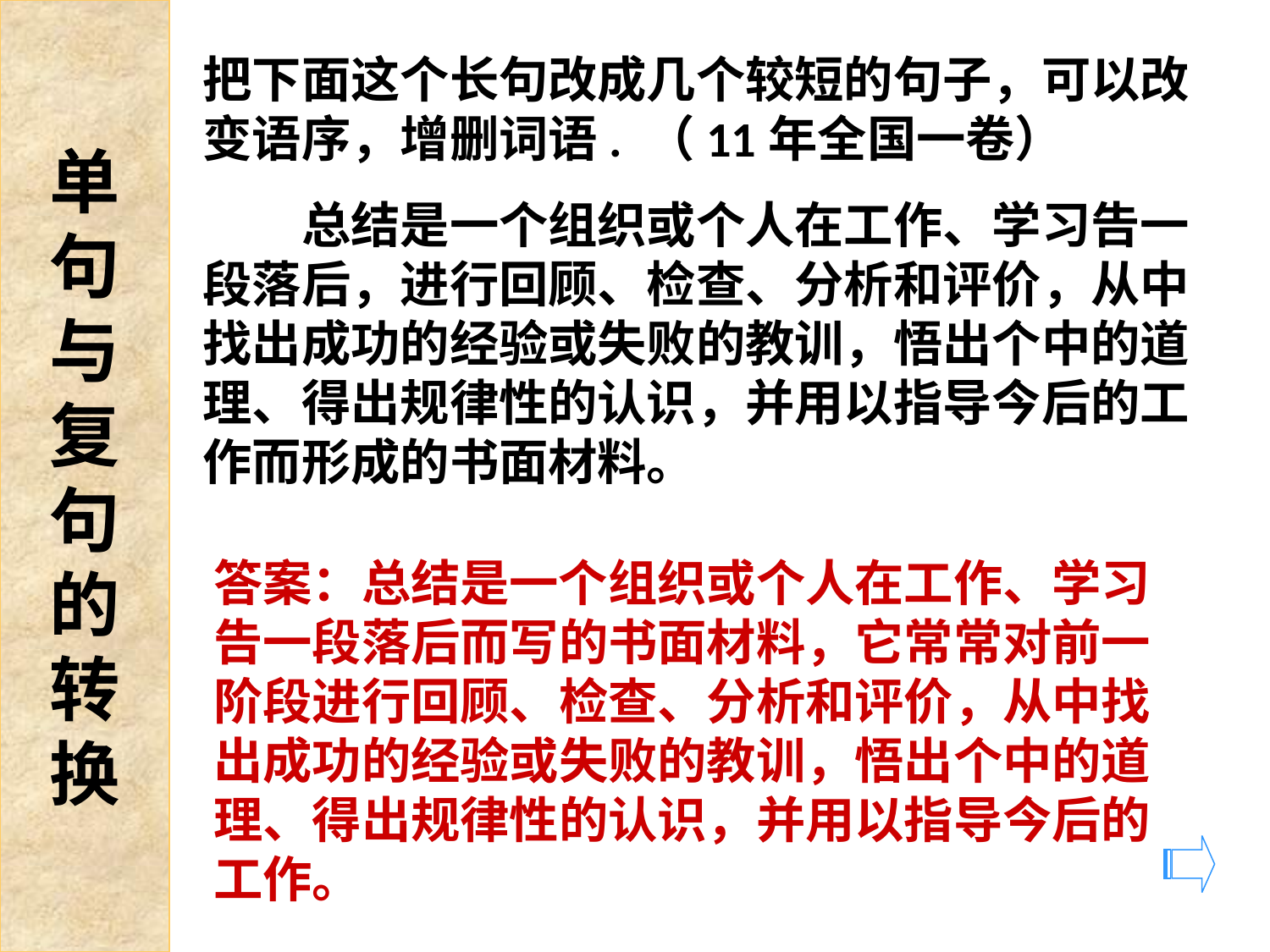

单
句
与
复
句
的
转
换
把下面这个长句改成几个较短的句子，可以改变语序，增删词语. （11年全国一卷）
　　总结是一个组织或个人在工作、学习告一段落后，进行回顾、检查、分析和评价，从中找出成功的经验或失败的教训，悟出个中的道理、得出规律性的认识，并用以指导今后的工作而形成的书面材料。
答案：总结是一个组织或个人在工作、学习告一段落后而写的书面材料，它常常对前一阶段进行回顾、检查、分析和评价，从中找出成功的经验或失败的教训，悟出个中的道理、得出规律性的认识，并用以指导今后的工作。